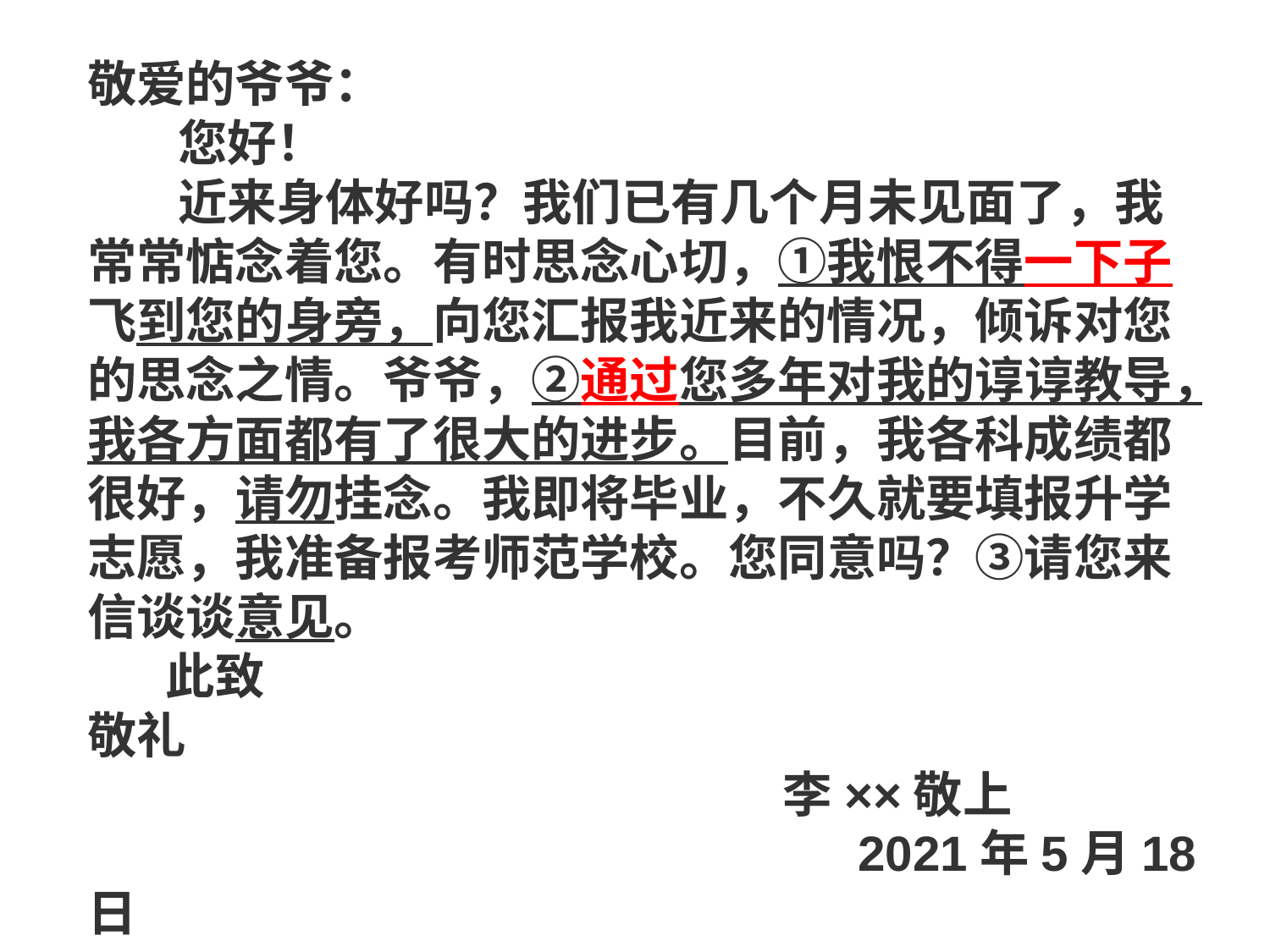

敬爱的爷爷：
       您好！
       近来身体好吗？我们已有几个月未见面了，我常常惦念着您。有时思念心切，①我恨不得一下子飞到您的身旁，向您汇报我近来的情况，倾诉对您的思念之情。爷爷，②通过您多年对我的谆谆教导，我各方面都有了很大的进步。目前，我各科成绩都很好，请勿挂念。我即将毕业，不久就要填报升学志愿，我准备报考师范学校。您同意吗？③请您来信谈谈意见。
       此致
敬礼
                                                              李××敬上
                                                        2021年5月18日